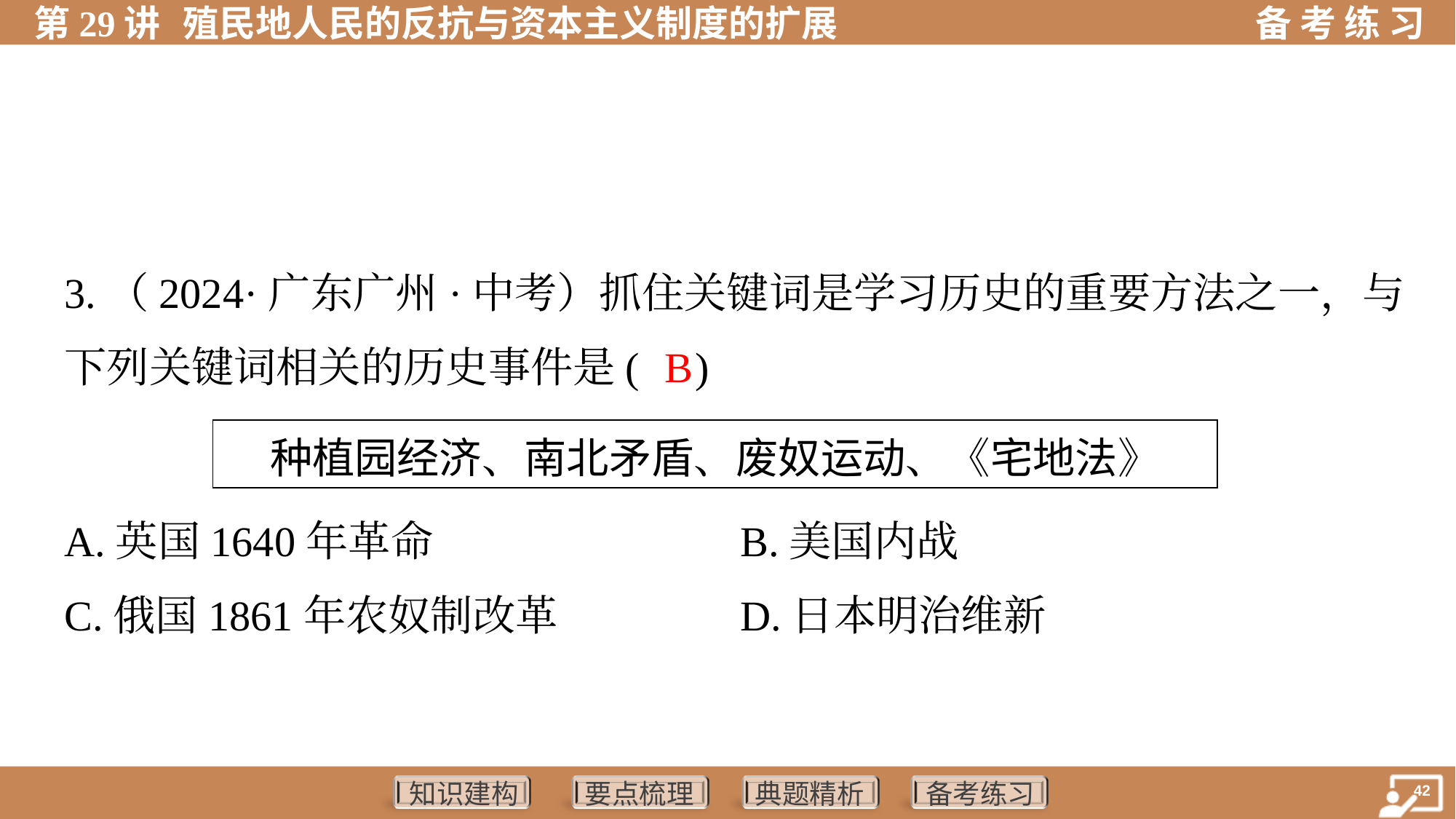

3.（2024·广东广州·中考）抓住关键词是学习历史的重要方法之一，与
下列关键词相关的历史事件是(     )
B
| 种植园经济、南北矛盾、废奴运动、《宅地法》 |
| --- |
A.英国1640年革命	B.美国内战
C.俄国1861年农奴制改革	D.日本明治维新